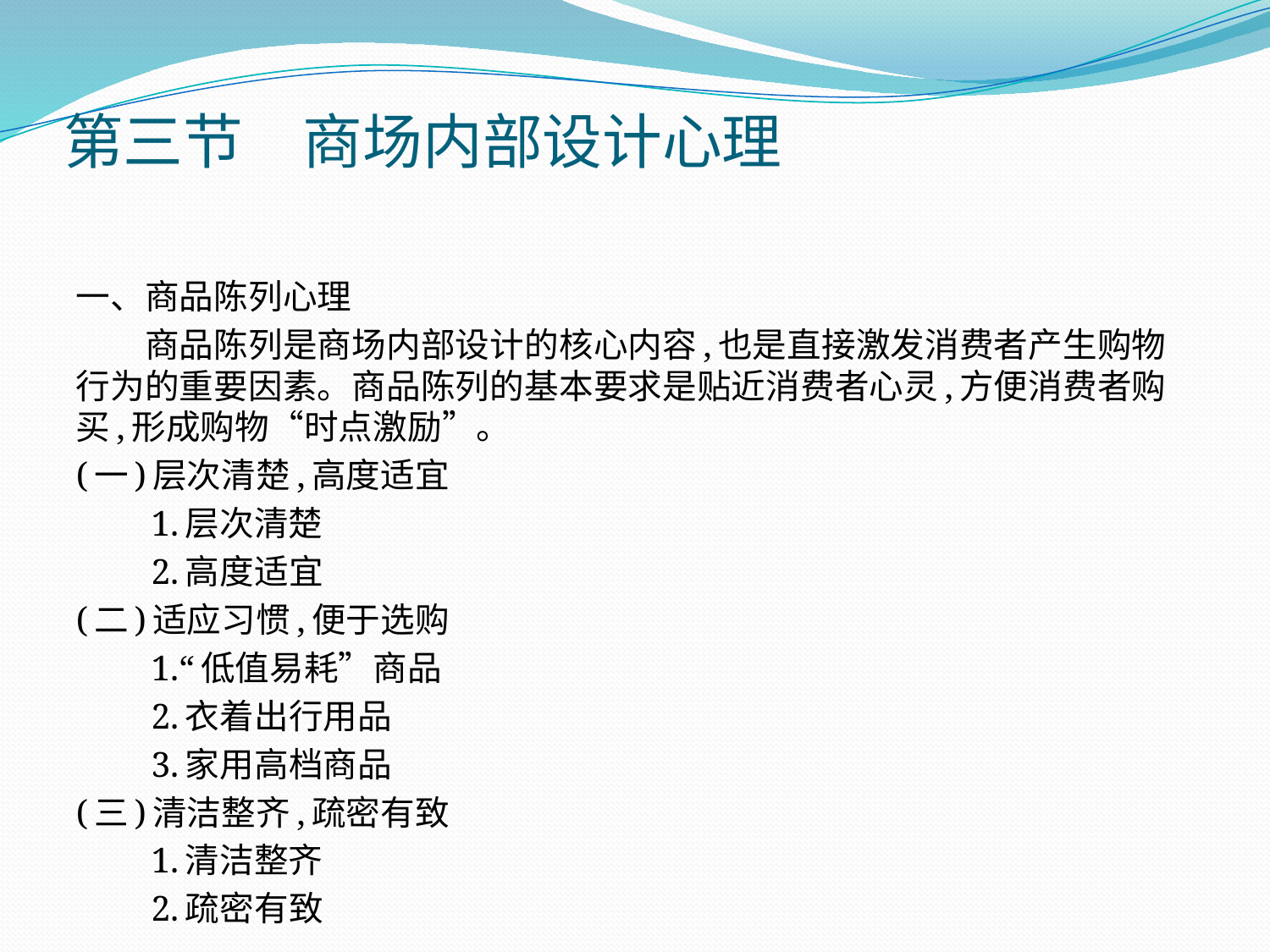

# 第三节　商场内部设计心理
一、商品陈列心理
　　商品陈列是商场内部设计的核心内容,也是直接激发消费者产生购物行为的重要因素。商品陈列的基本要求是贴近消费者心灵,方便消费者购买,形成购物“时点激励”。
(一)层次清楚,高度适宜
　　1.层次清楚
　　2.高度适宜
(二)适应习惯,便于选购
　　1.“低值易耗”商品
　　2.衣着出行用品
　　3.家用高档商品
(三)清洁整齐,疏密有致
　　1.清洁整齐
　　2.疏密有致